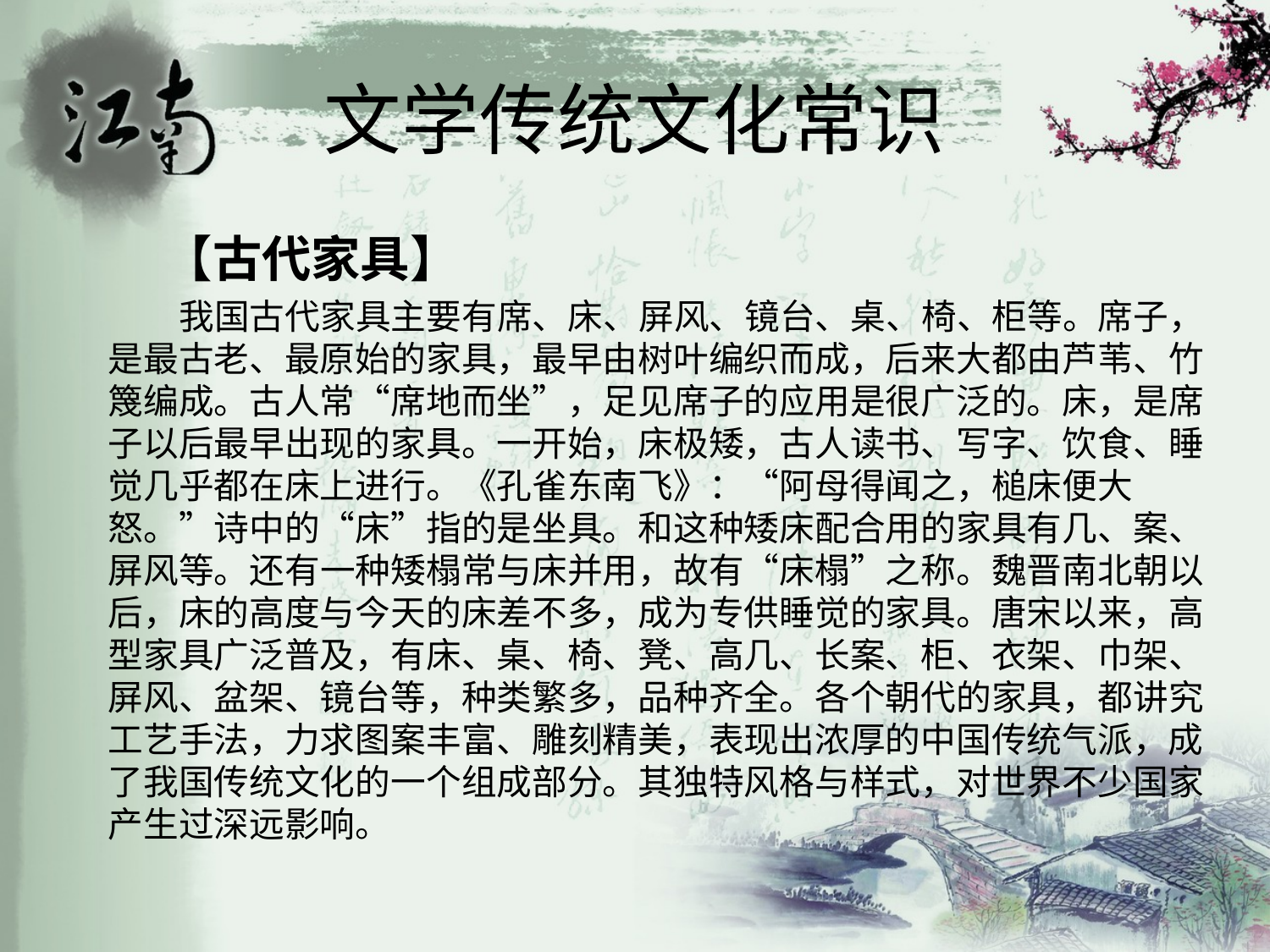

# 文学传统文化常识
      【古代家具】
        我国古代家具主要有席、床、屏风、镜台、桌、椅、柜等。席子，是最古老、最原始的家具，最早由树叶编织而成，后来大都由芦苇、竹篾编成。古人常“席地而坐”，足见席子的应用是很广泛的。床，是席子以后最早出现的家具。一开始，床极矮，古人读书、写字、饮食、睡觉几乎都在床上进行。《孔雀东南飞》：“阿母得闻之，槌床便大怒。”诗中的“床”指的是坐具。和这种矮床配合用的家具有几、案、屏风等。还有一种矮榻常与床并用，故有“床榻”之称。魏晋南北朝以后，床的高度与今天的床差不多，成为专供睡觉的家具。唐宋以来，高型家具广泛普及，有床、桌、椅、凳、高几、长案、柜、衣架、巾架、屏风、盆架、镜台等，种类繁多，品种齐全。各个朝代的家具，都讲究工艺手法，力求图案丰富、雕刻精美，表现出浓厚的中国传统气派，成了我国传统文化的一个组成部分。其独特风格与样式，对世界不少国家产生过深远影响。